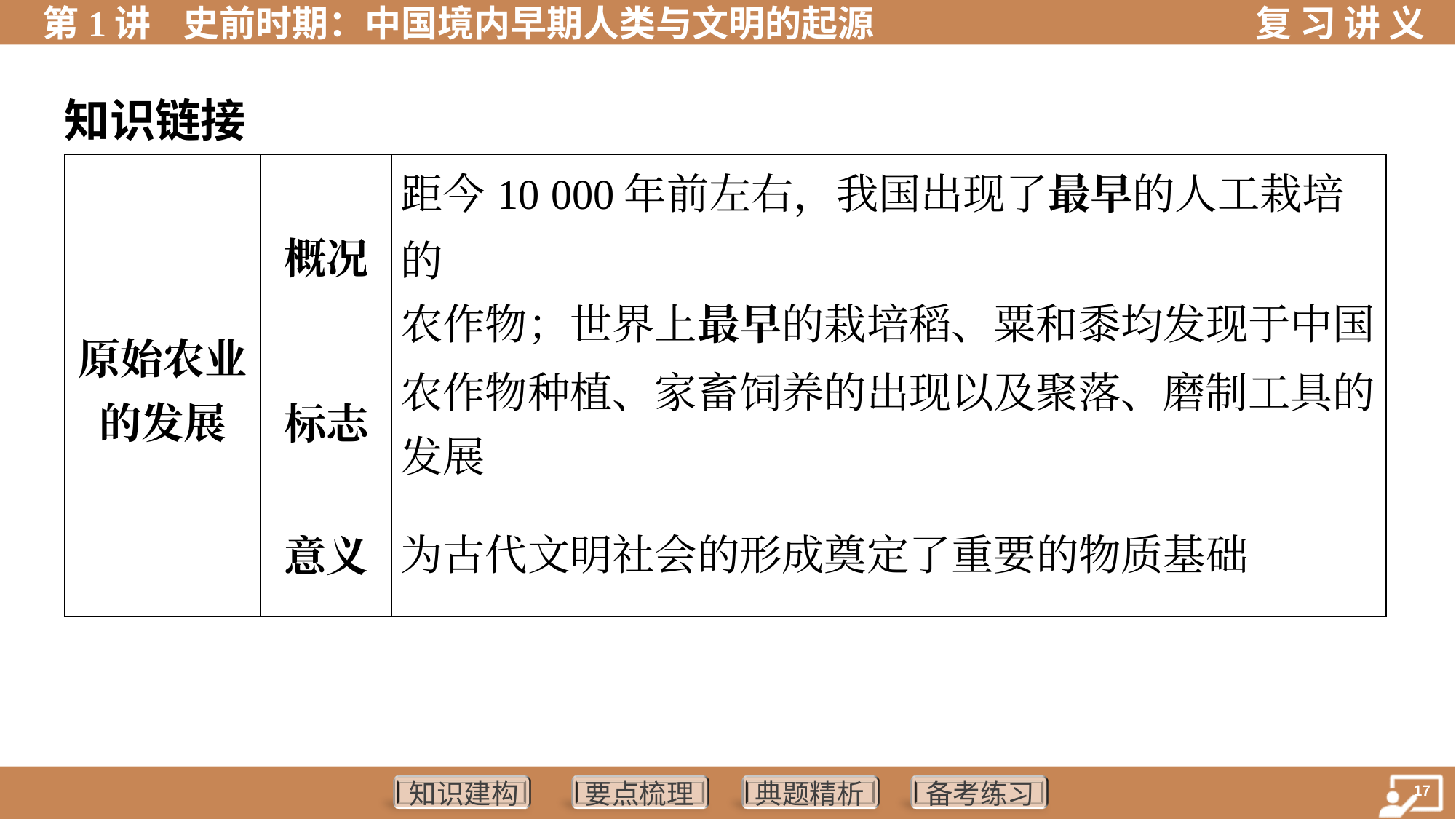

知识链接
| 原始农业 的发展 | 概况 | 距今10 000年前左右，我国出现了最早的人工栽培的 农作物；世界上最早的栽培稻、粟和黍均发现于中国 |
| --- | --- | --- |
|  | 标志 | 农作物种植、家畜饲养的出现以及聚落、磨制工具的 发展 |
|  | 意义 | 为古代文明社会的形成奠定了重要的物质基础 |